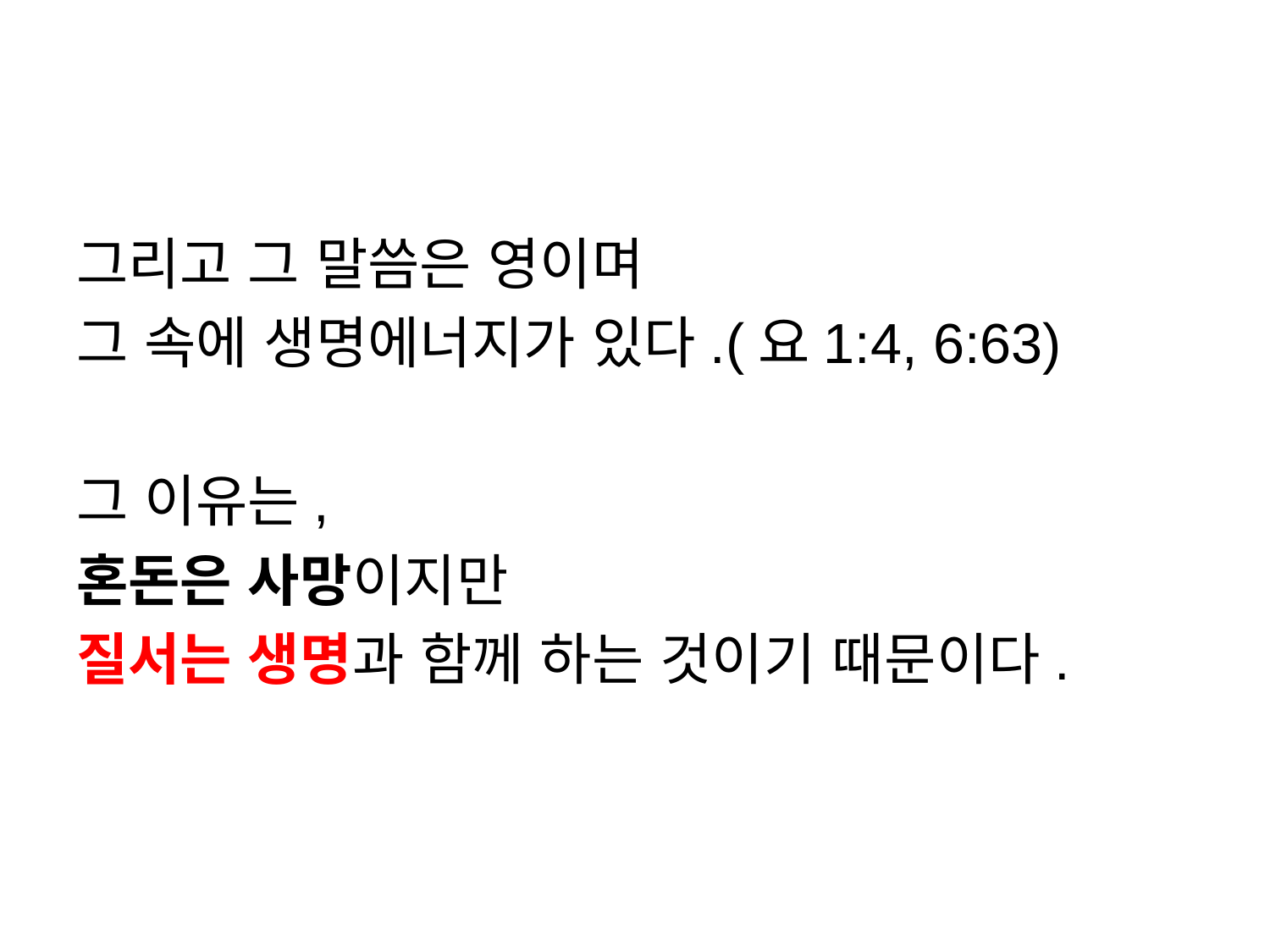

#
그리고 그 말씀은 영이며
그 속에 생명에너지가 있다.(요1:4, 6:63)

그 이유는,
혼돈은 사망이지만
질서는 생명과 함께 하는 것이기 때문이다.